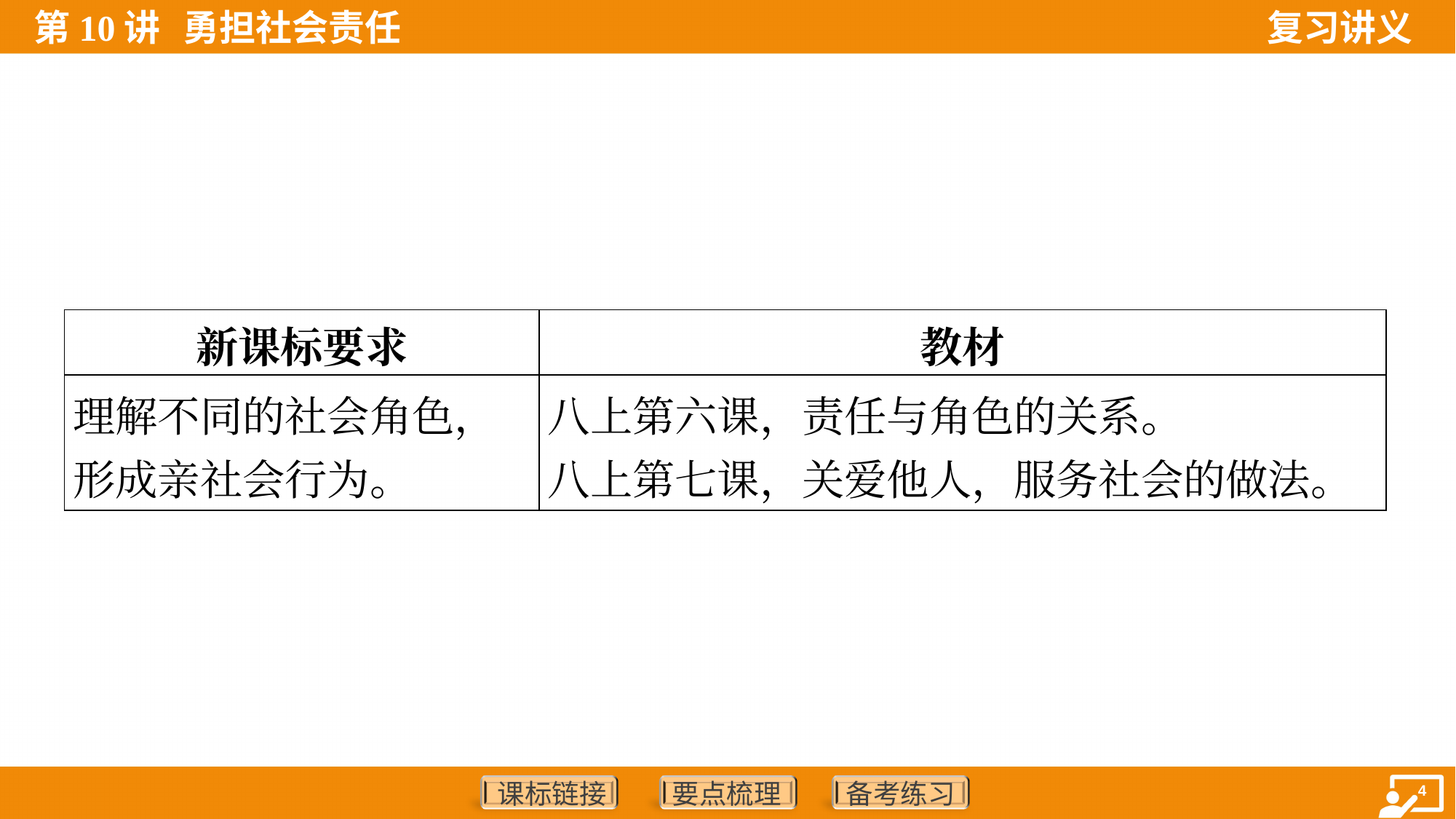

| 新课标要求 | 教材 |
| --- | --- |
| 理解不同的社会角色， 形成亲社会行为。 | 八上第六课，责任与角色的关系。 八上第七课，关爱他人，服务社会的做法。 |